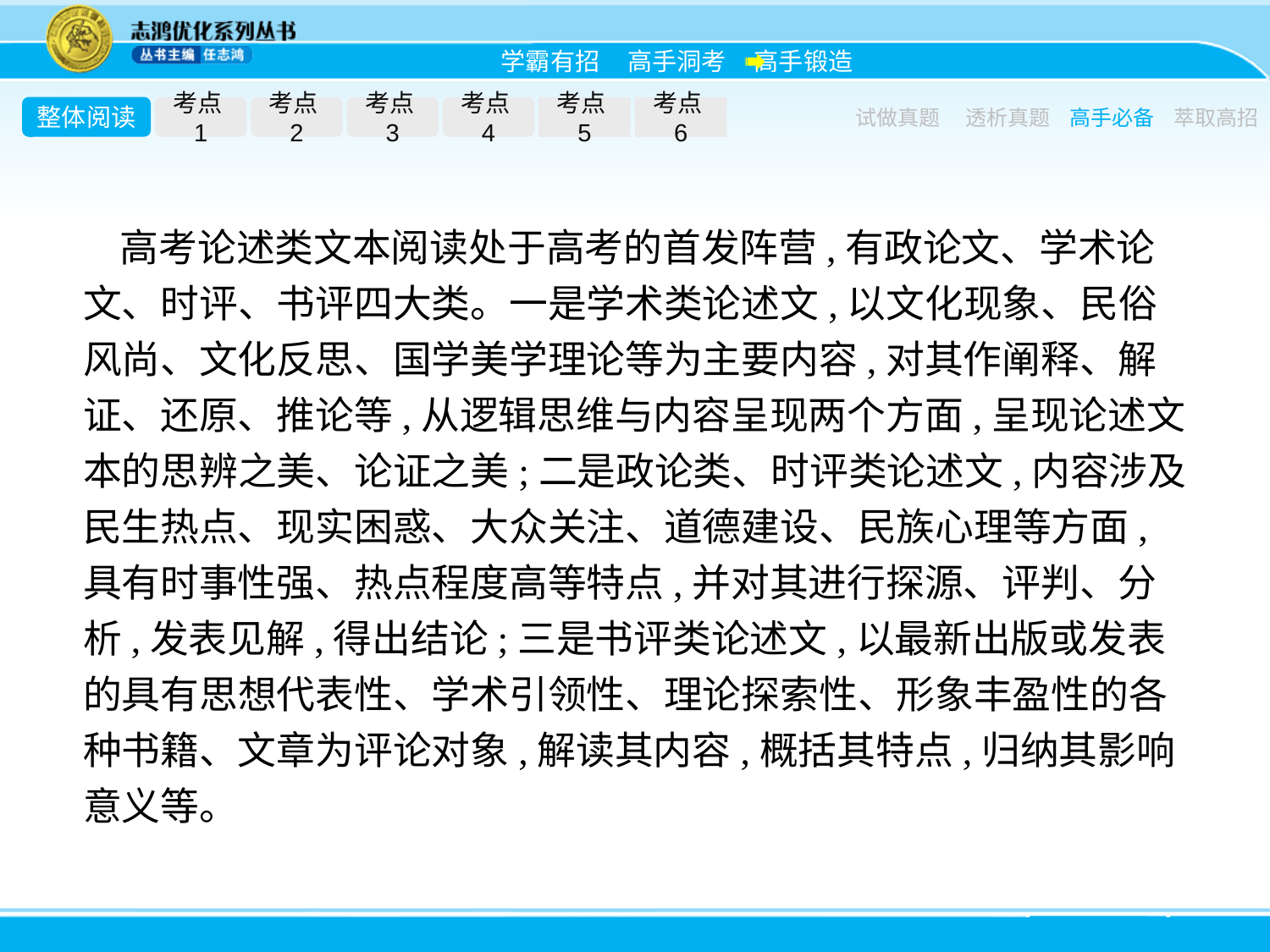

整体阅读
考点1
考点2
考点3
考点4
考点5
考点6
试做真题
透析真题
高手必备
萃取高招
高考论述类文本阅读处于高考的首发阵营,有政论文、学术论文、时评、书评四大类。一是学术类论述文,以文化现象、民俗风尚、文化反思、国学美学理论等为主要内容,对其作阐释、解证、还原、推论等,从逻辑思维与内容呈现两个方面,呈现论述文本的思辨之美、论证之美;二是政论类、时评类论述文,内容涉及民生热点、现实困惑、大众关注、道德建设、民族心理等方面,具有时事性强、热点程度高等特点,并对其进行探源、评判、分析,发表见解,得出结论;三是书评类论述文,以最新出版或发表的具有思想代表性、学术引领性、理论探索性、形象丰盈性的各种书籍、文章为评论对象,解读其内容,概括其特点,归纳其影响意义等。